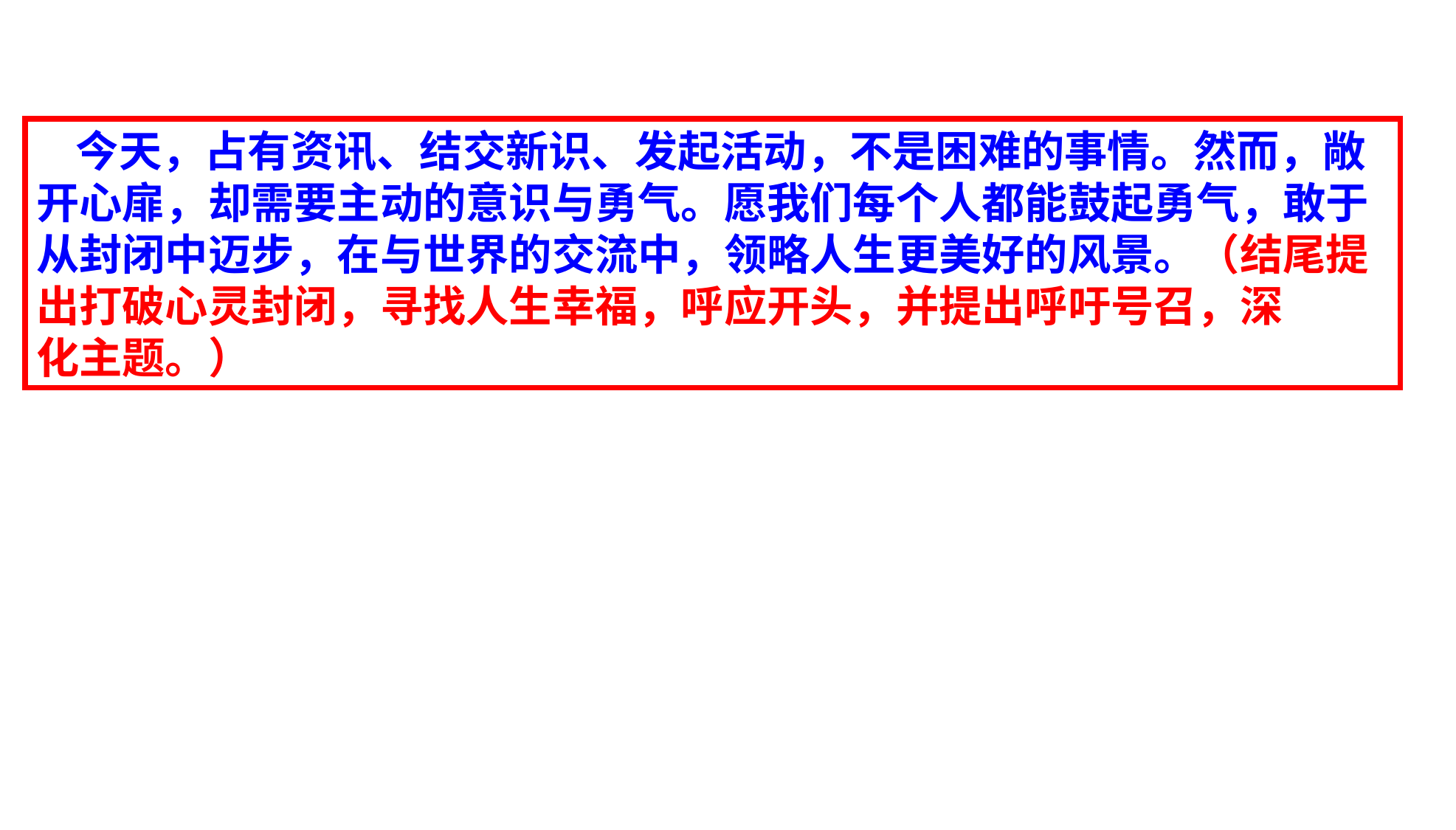

今天，占有资讯、结交新识、发起活动，不是困难的事情。然而，敞开心扉，却需要主动的意识与勇气。愿我们每个人都能鼓起勇气，敢于从封闭中迈步，在与世界的交流中，领略人生更美好的风景。（结尾提出打破心灵封闭，寻找人生幸福，呼应开头，并提出呼吁号召，深
化主题。）